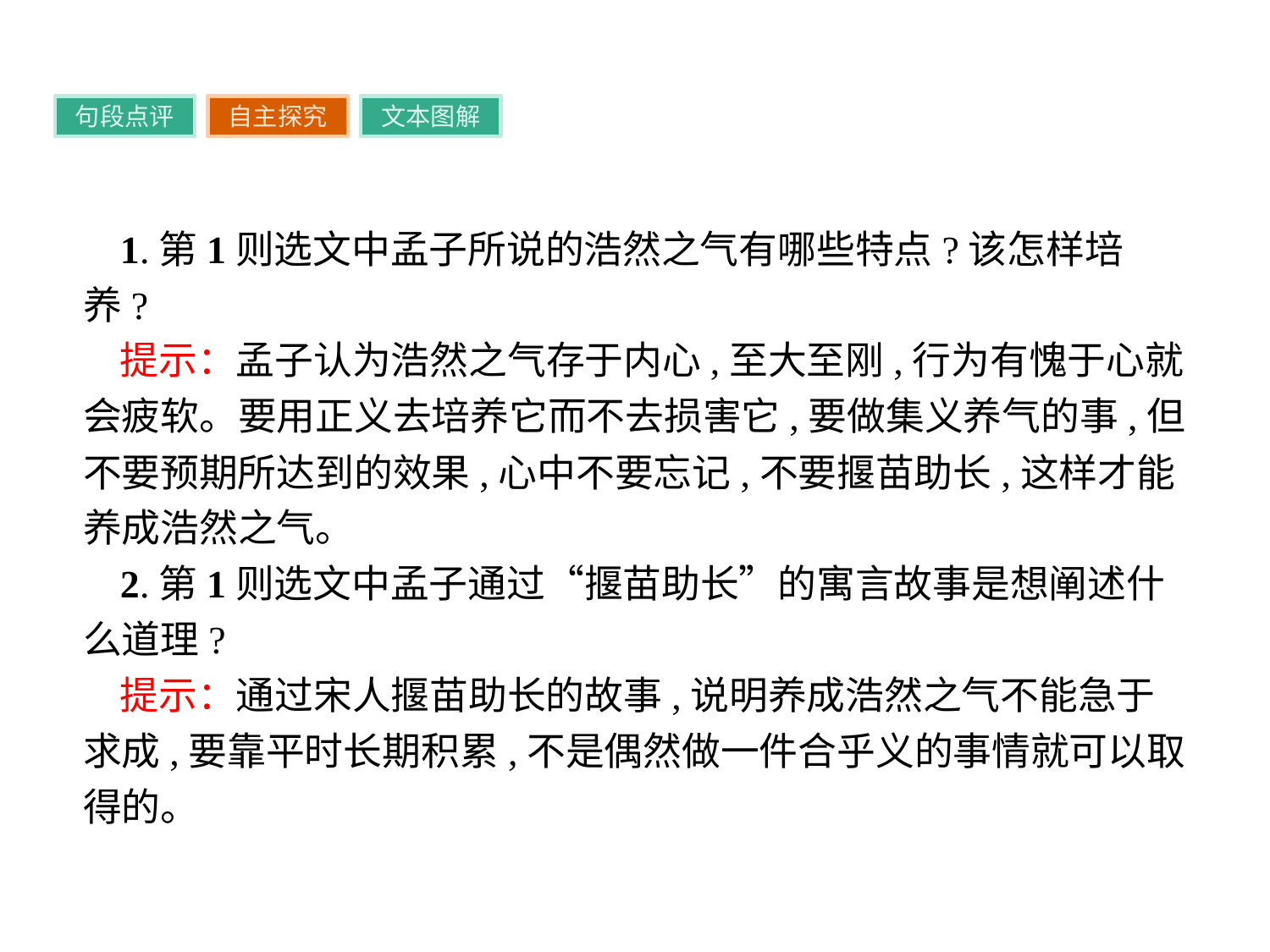

句段点评
自主探究
文本图解
1.第1则选文中孟子所说的浩然之气有哪些特点?该怎样培养?
提示：孟子认为浩然之气存于内心,至大至刚,行为有愧于心就会疲软。要用正义去培养它而不去损害它,要做集义养气的事,但不要预期所达到的效果,心中不要忘记,不要揠苗助长,这样才能养成浩然之气。
2.第1则选文中孟子通过“揠苗助长”的寓言故事是想阐述什么道理?
提示：通过宋人揠苗助长的故事,说明养成浩然之气不能急于求成,要靠平时长期积累,不是偶然做一件合乎义的事情就可以取得的。